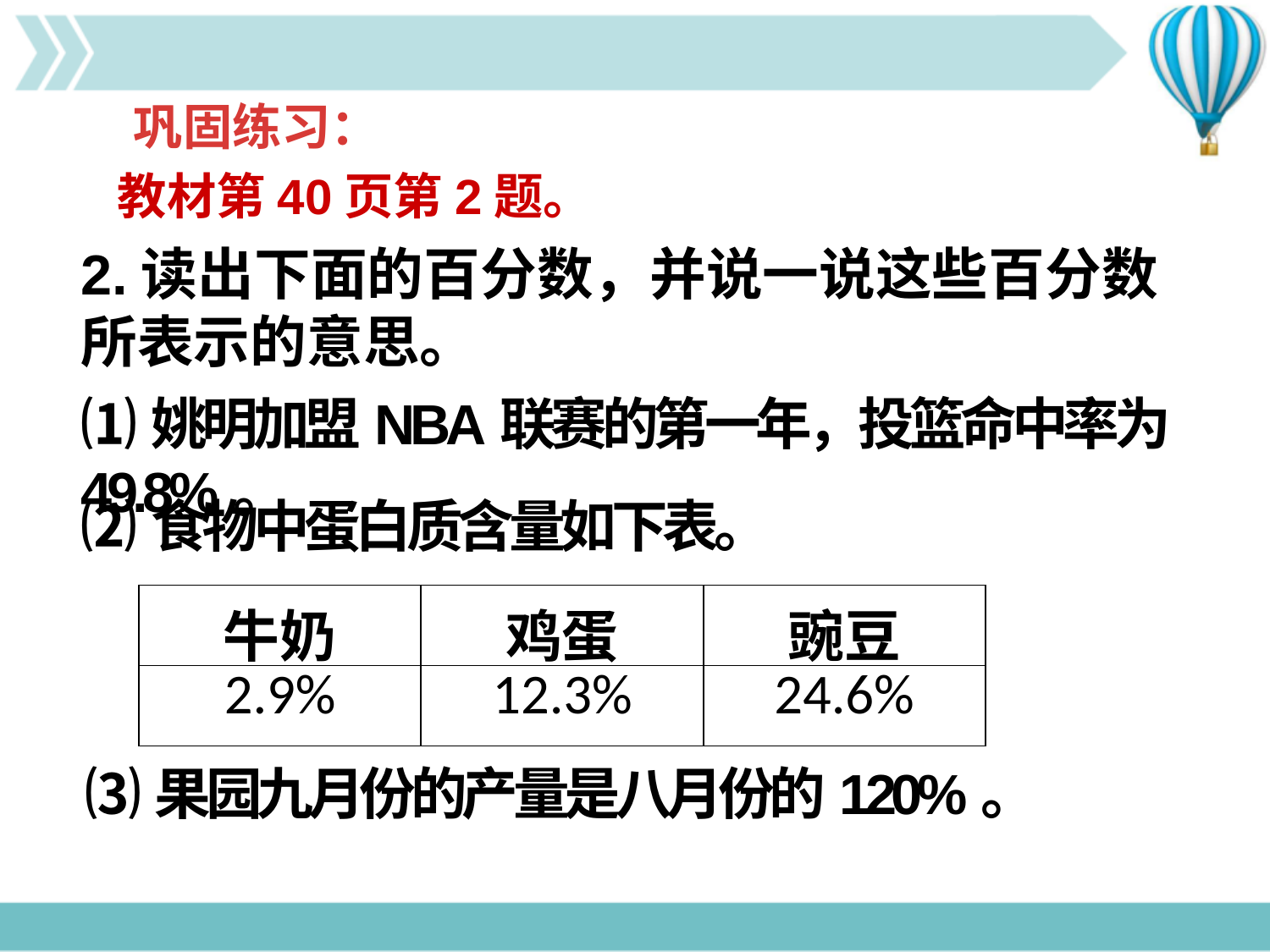

巩固练习：
教材第40页第2题。
2.读出下面的百分数，并说一说这些百分数所表示的意思。
⑴姚明加盟NBA联赛的第一年，投篮命中率为49.8%。
⑵食物中蛋白质含量如下表。
| 牛奶 | 鸡蛋 | 豌豆 |
| --- | --- | --- |
| 2.9% | 12.3% | 24.6% |
⑶果园九月份的产量是八月份的120%。